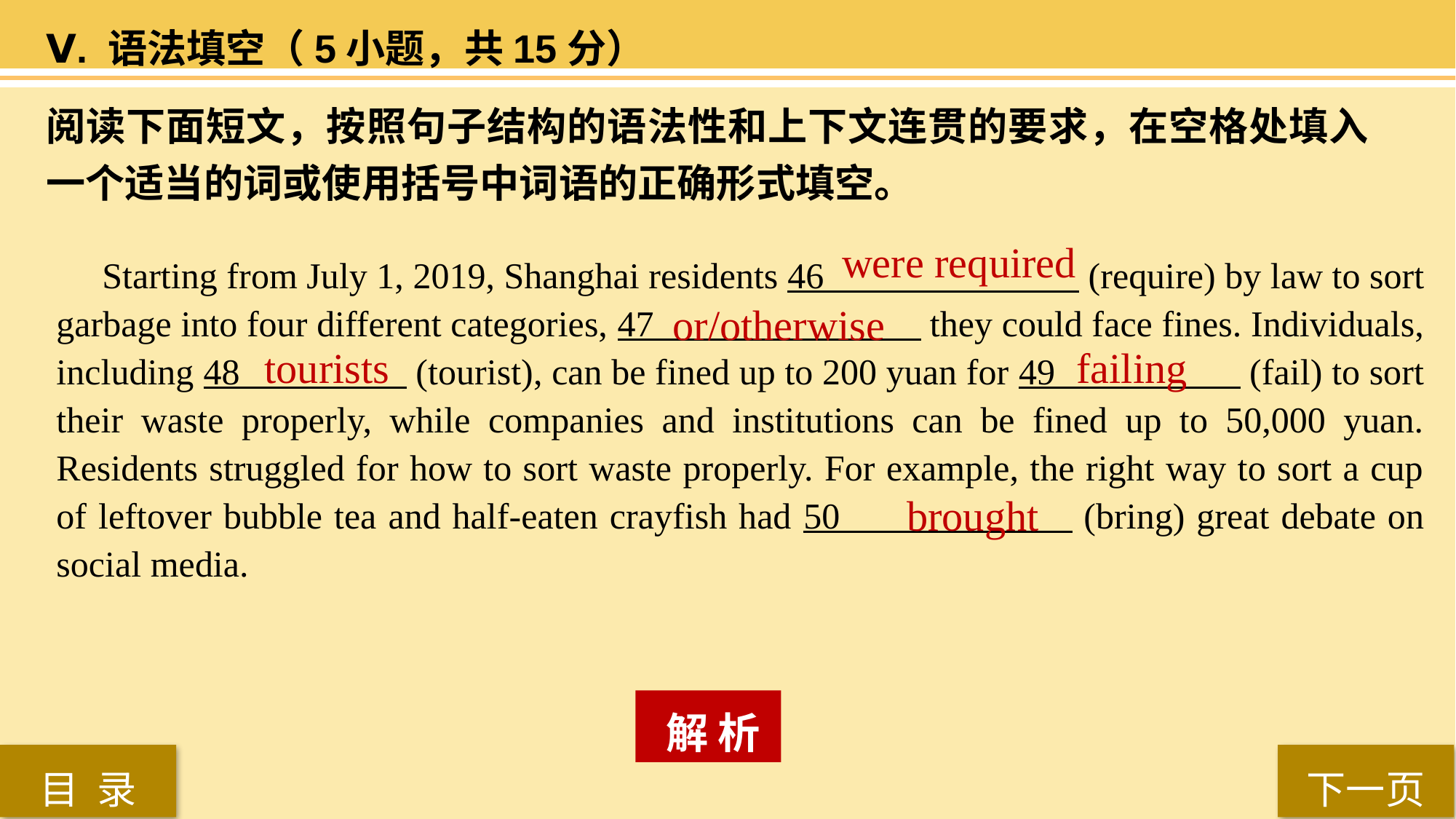

Ⅴ. 语法填空（5小题，共15分）
阅读下面短文，按照句子结构的语法性和上下文连贯的要求，在空格处填入一个适当的词或使用括号中词语的正确形式填空。
 were required
     Starting from July 1, 2019, Shanghai residents 46                             (require) by law to sort garbage into four different categories, 47                              they could face fines. Individuals, including 48                   (tourist), can be fined up to 200 yuan for 49                     (fail) to sort their waste properly, while companies and institutions can be fined up to 50,000 yuan. Residents struggled for how to sort waste properly. For example, the right way to sort a cup of leftover bubble tea and half-eaten crayfish had 50                     (bring) great debate on social media.
 or/otherwise
tourists
failing
brought
 解 析